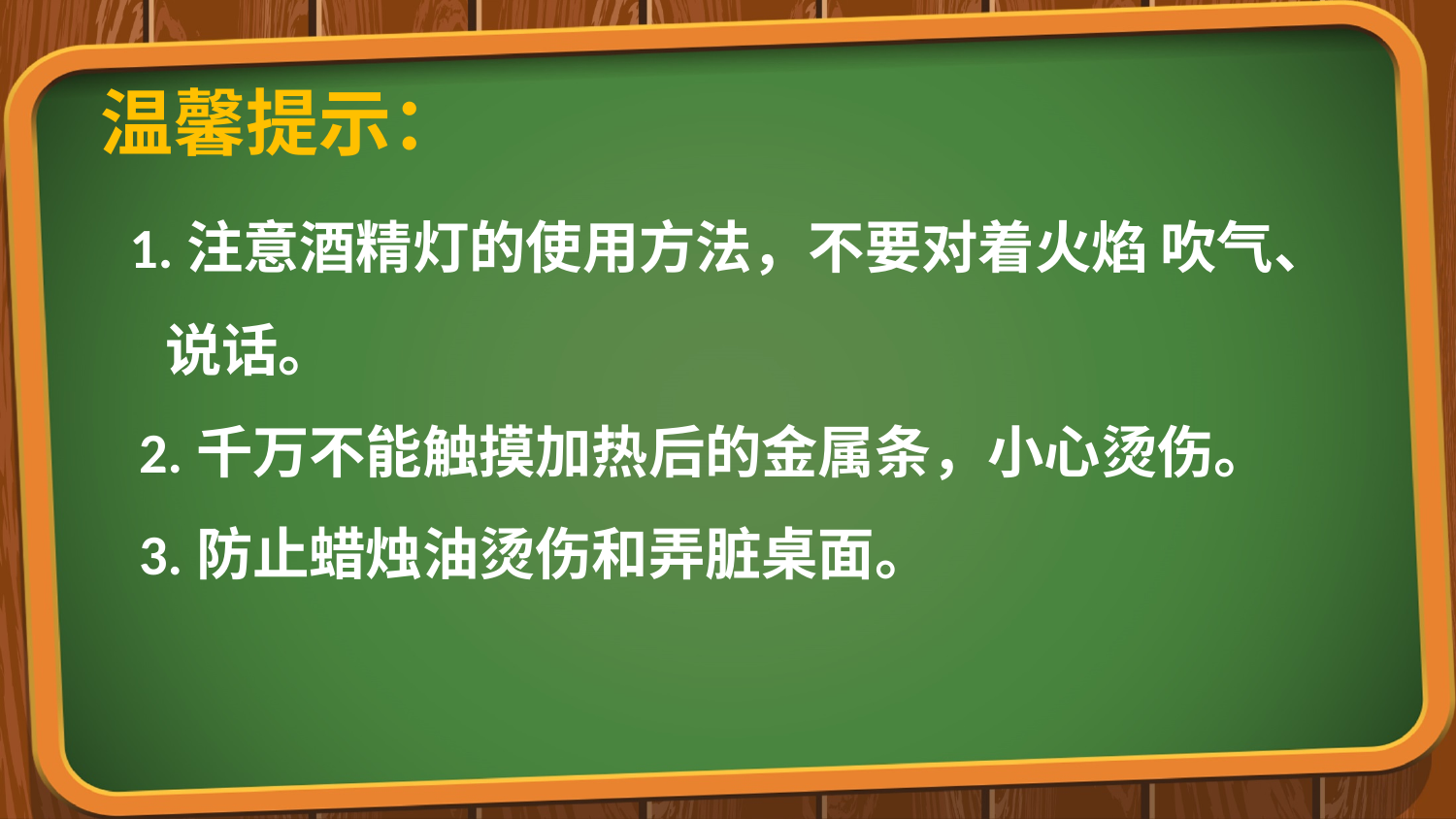

温馨提示：
  1.注意酒精灯的使用方法，不要对着火焰 吹气、
    说话。
   2.千万不能触摸加热后的金属条，小心烫伤。
   3.防止蜡烛油烫伤和弄脏桌面。